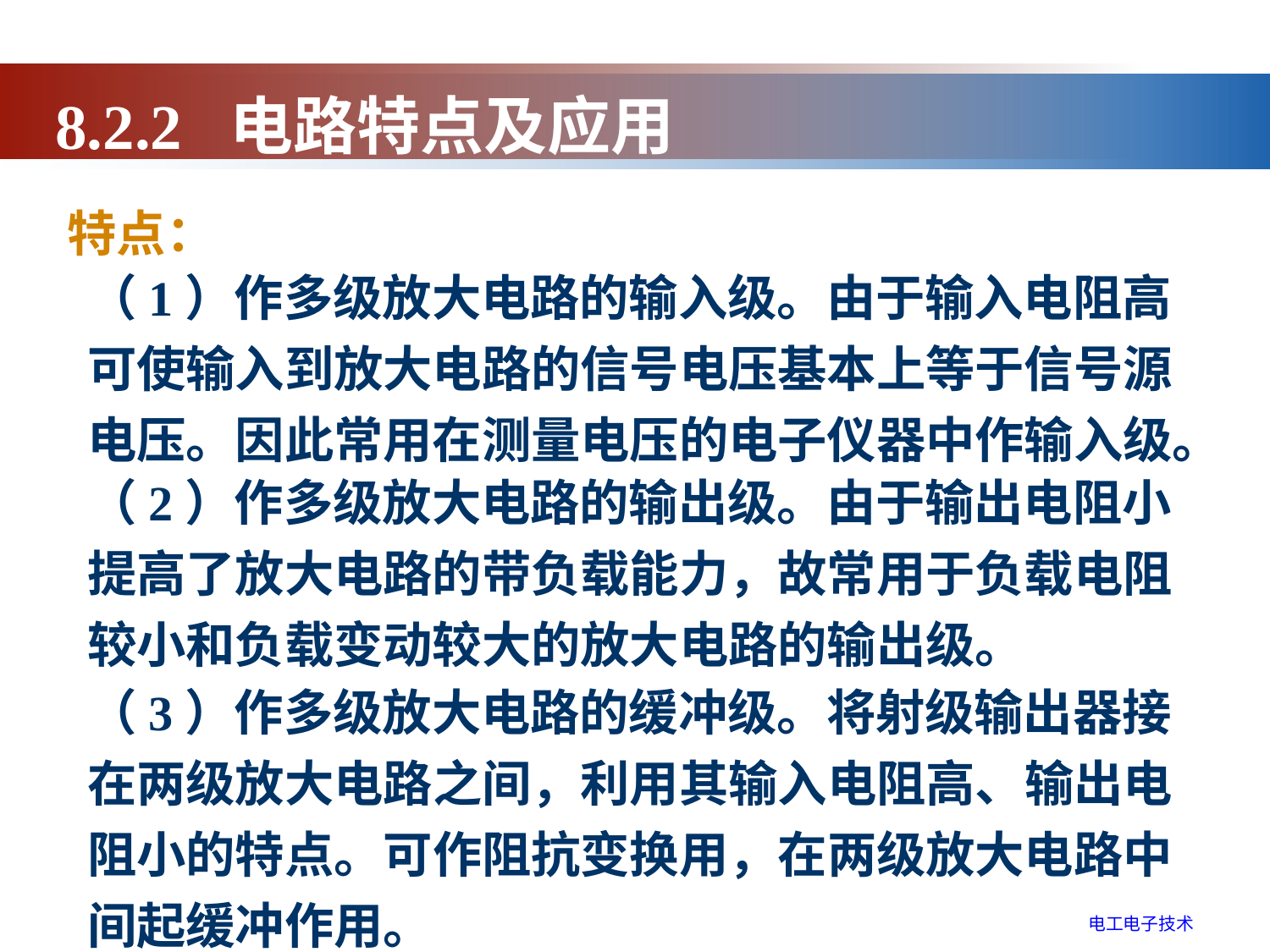

8.2.2  电路特点及应用
特点：
（1）作多级放大电路的输入级。由于输入电阻高可使输入到放大电路的信号电压基本上等于信号源电压。因此常用在测量电压的电子仪器中作输入级。
（2）作多级放大电路的输出级。由于输出电阻小提高了放大电路的带负载能力，故常用于负载电阻较小和负载变动较大的放大电路的输出级。
（3）作多级放大电路的缓冲级。将射级输出器接在两级放大电路之间，利用其输入电阻高、输出电阻小的特点。可作阻抗变换用，在两级放大电路中间起缓冲作用。
电工电子技术